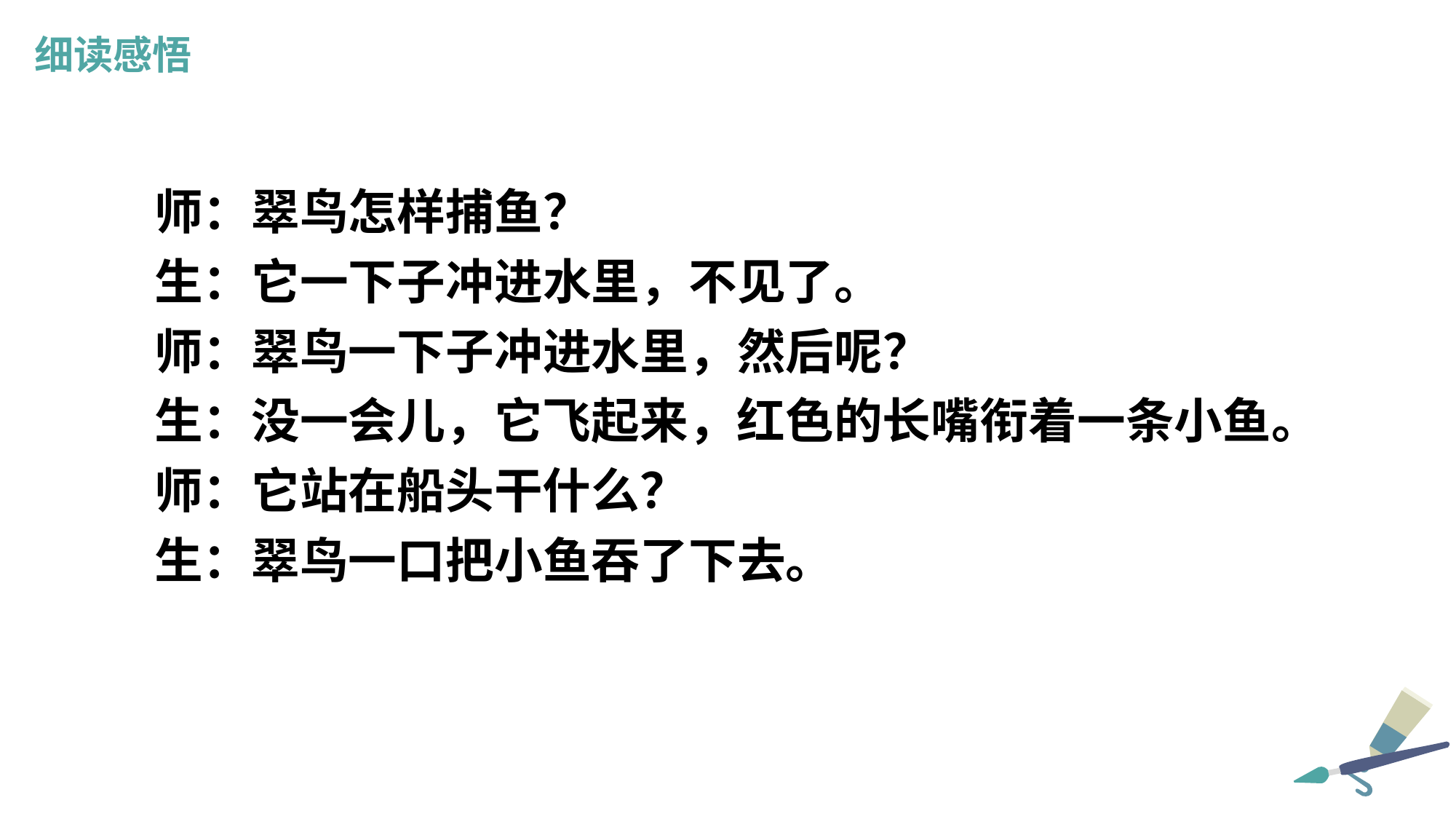

细读感悟
 师：翠鸟怎样捕鱼？
 生：它一下子冲进水里，不见了。
 师：翠鸟一下子冲进水里，然后呢？
 生：没一会儿，它飞起来，红色的长嘴衔着一条小鱼。
 师：它站在船头干什么？
 生：翠鸟一口把小鱼吞了下去。